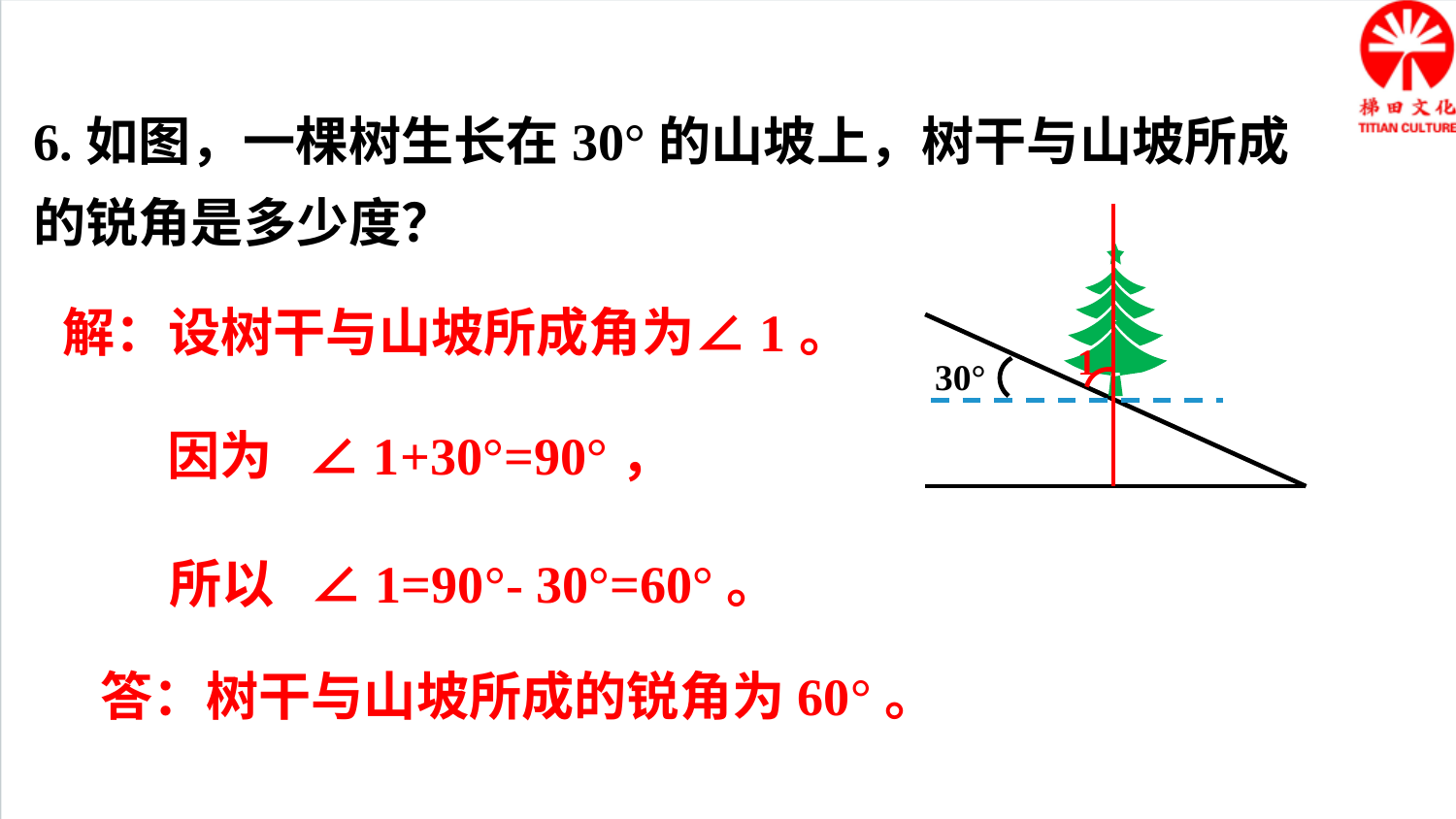

6.如图，一棵树生长在30°的山坡上，树干与山坡所成的锐角是多少度？

30°

解：设树干与山坡所成角为∠1。
1

因为   ∠1+30°=90°，
所以   ∠1=90°- 30°=60°。
答：树干与山坡所成的锐角为60°。